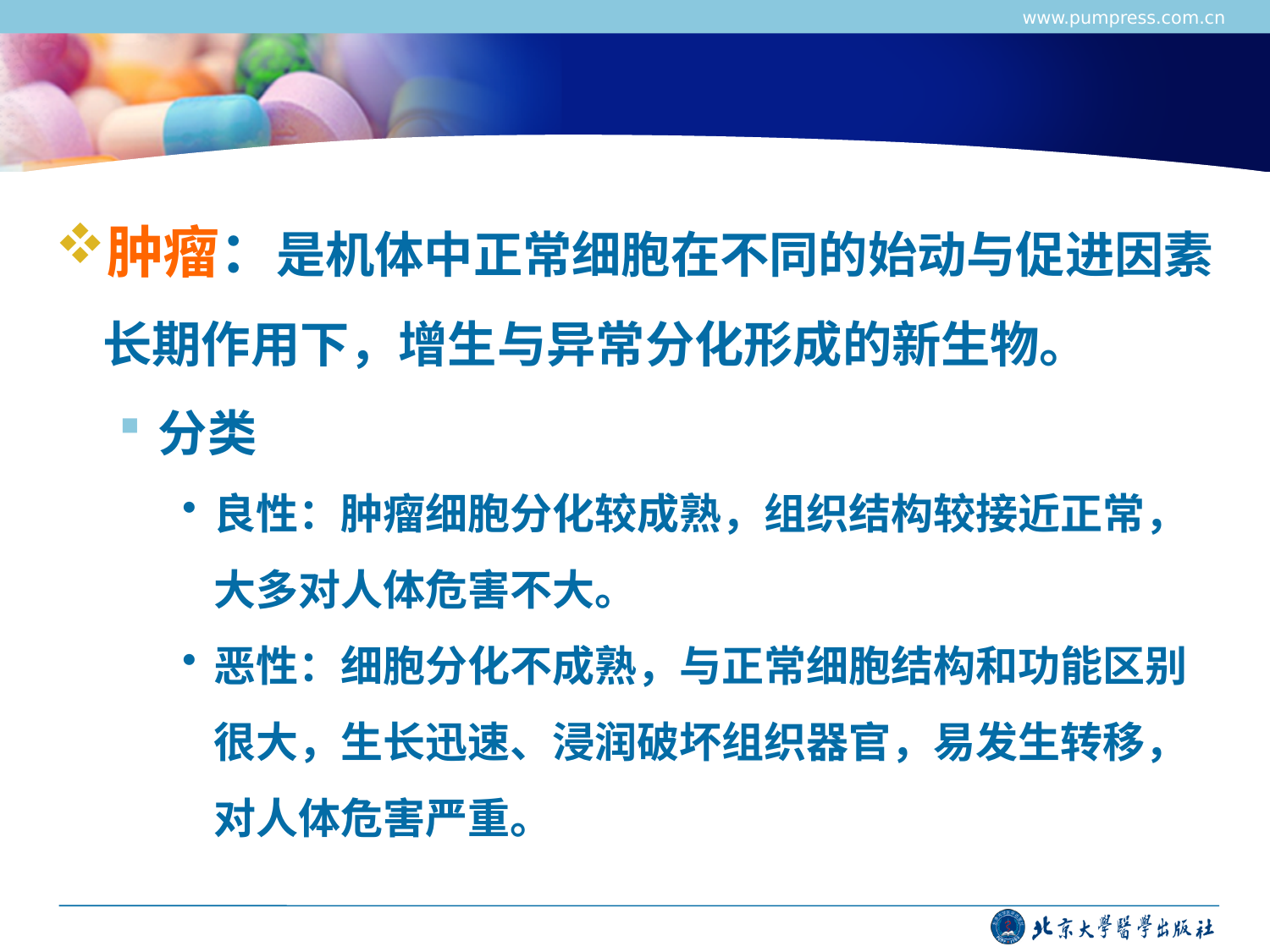

www.pumpress.com.cn
#
肿瘤：是机体中正常细胞在不同的始动与促进因素长期作用下，增生与异常分化形成的新生物。
分类
良性：肿瘤细胞分化较成熟，组织结构较接近正常，大多对人体危害不大。
恶性：细胞分化不成熟，与正常细胞结构和功能区别很大，生长迅速、浸润破坏组织器官，易发生转移，对人体危害严重。